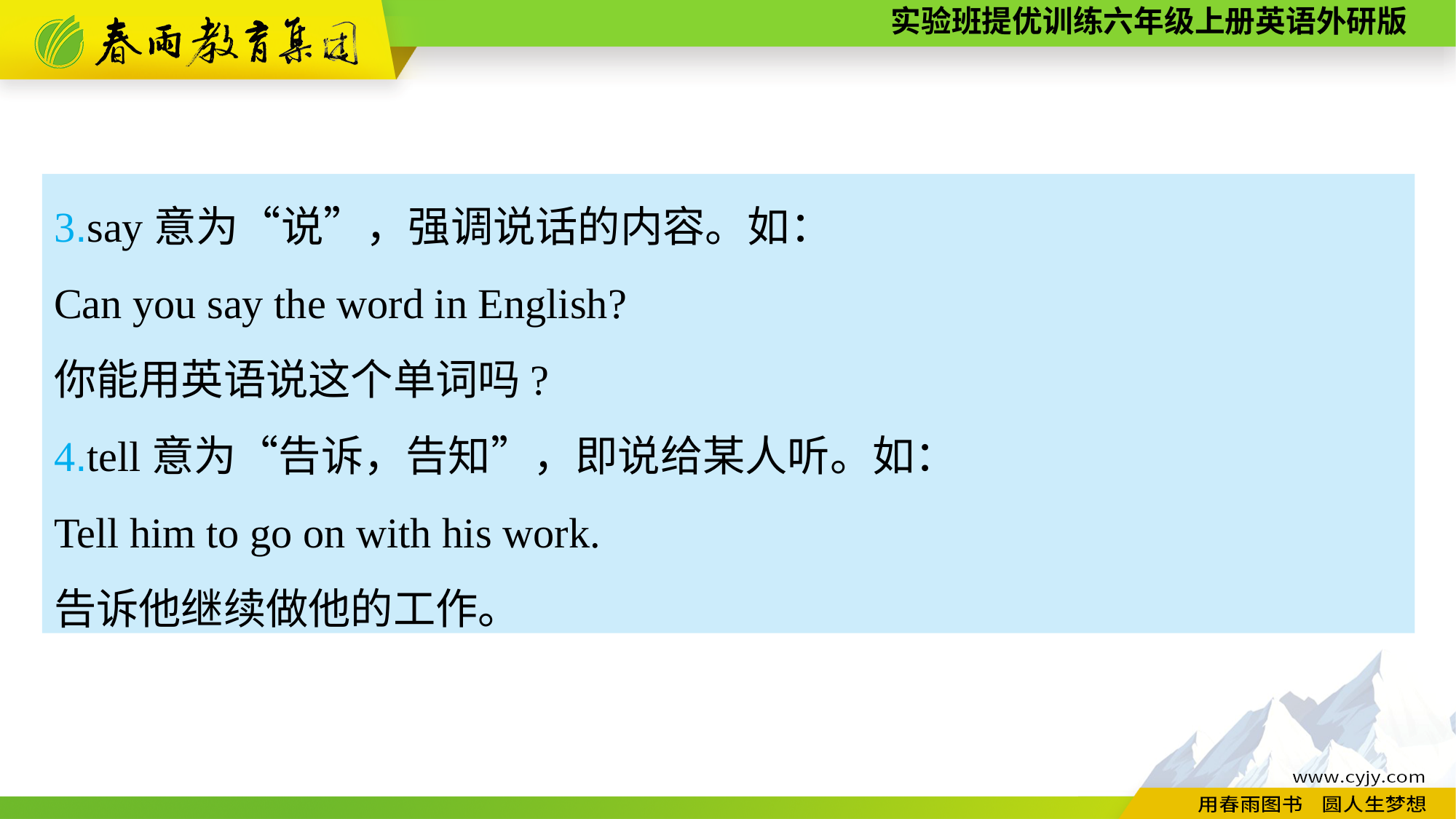

3.say意为“说”，强调说话的内容。如：
Can you say the word in English?
你能用英语说这个单词吗?
4.tell意为“告诉，告知”，即说给某人听。如：
Tell him to go on with his work.
告诉他继续做他的工作。